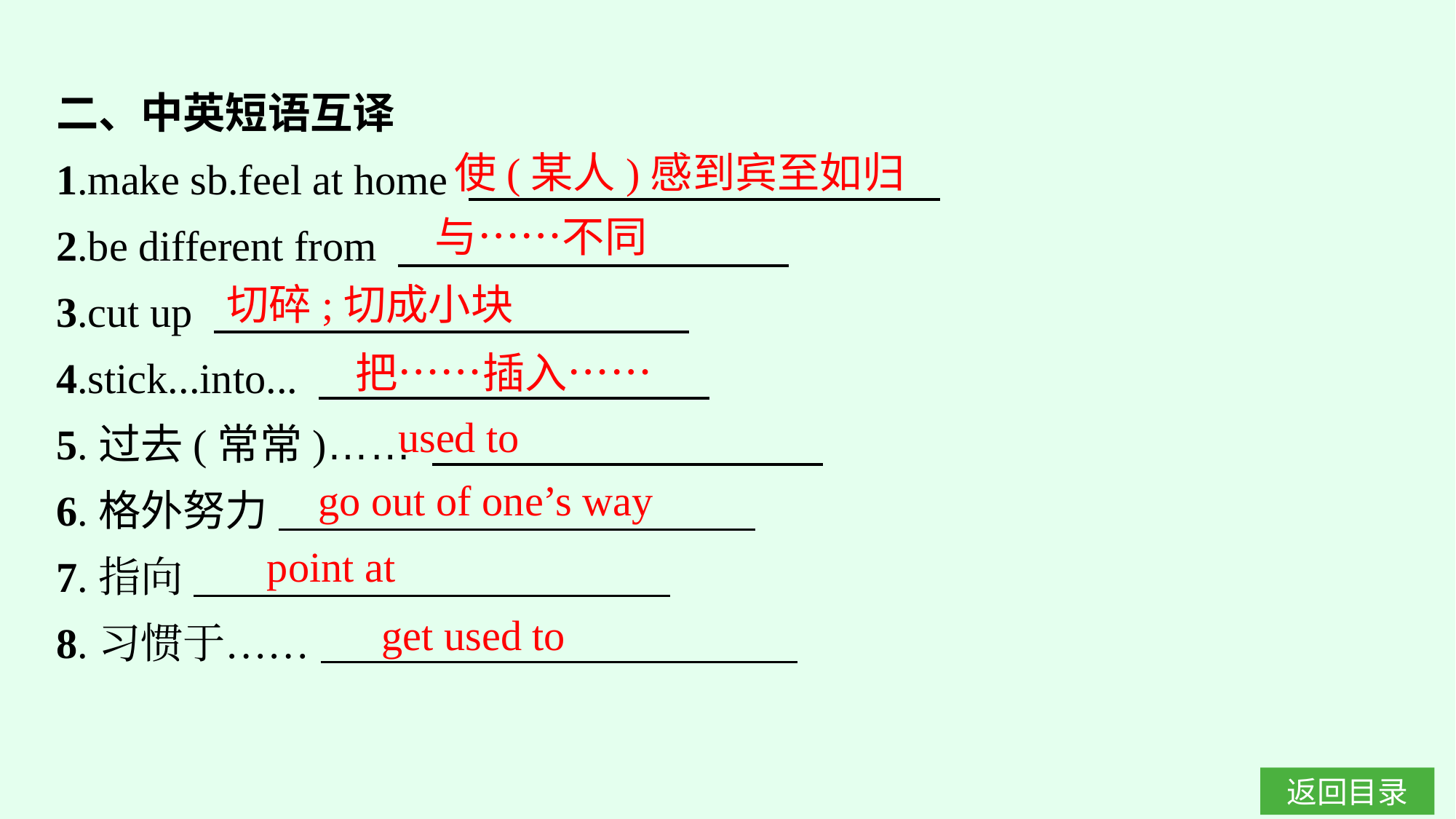

二、中英短语互译
1.make sb.feel at home
2.be different from
3.cut up
4.stick...into...
5.过去(常常)……
6.格外努力
7.指向
8.习惯于……
使(某人)感到宾至如归
与……不同
切碎;切成小块
把……插入……
used to
go out of one’s way
point at
get used to